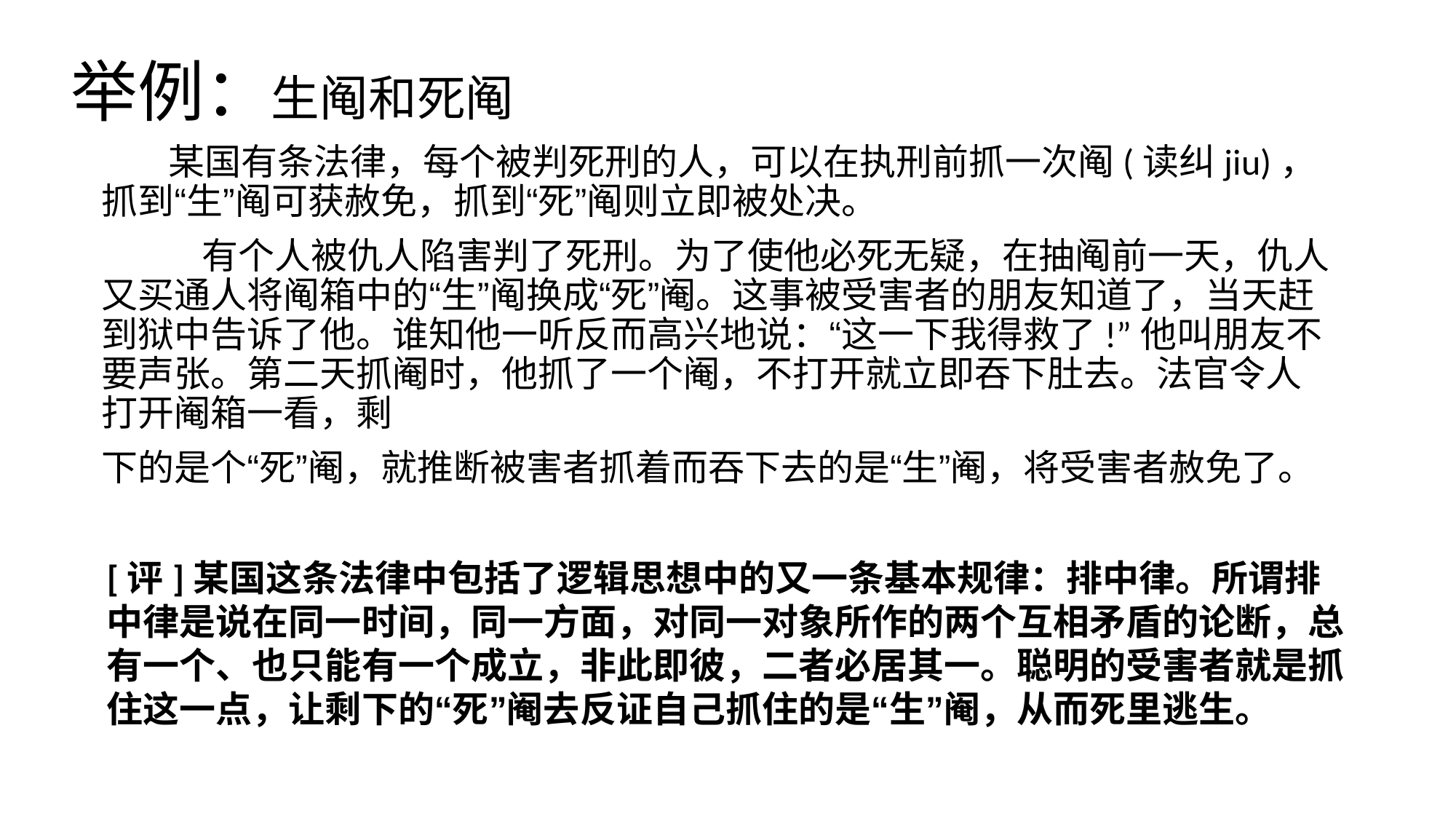

# 举例：生阄和死阄
　   某国有条法律，每个被判死刑的人，可以在执刑前抓一次阄(读纠jiu)，抓到“生”阄可获赦免，抓到“死”阄则立即被处决。
         有个人被仇人陷害判了死刑。为了使他必死无疑，在抽阄前一天，仇人又买通人将阄箱中的“生”阄换成“死”阉。这事被受害者的朋友知道了，当天赶到狱中告诉了他。谁知他一听反而高兴地说：“这一下我得救了!”他叫朋友不要声张。第二天抓阉时，他抓了一个阉，不打开就立即吞下肚去。法官令人打开阉箱一看，剩
下的是个“死”阉，就推断被害者抓着而吞下去的是“生”阉，将受害者赦免了。

[评]某国这条法律中包括了逻辑思想中的又一条基本规律：排中律。所谓排中律是说在同一时间，同一方面，对同一对象所作的两个互相矛盾的论断，总有一个、也只能有一个成立，非此即彼，二者必居其一。聪明的受害者就是抓住这一点，让剩下的“死”阉去反证自己抓住的是“生”阉，从而死里逃生。